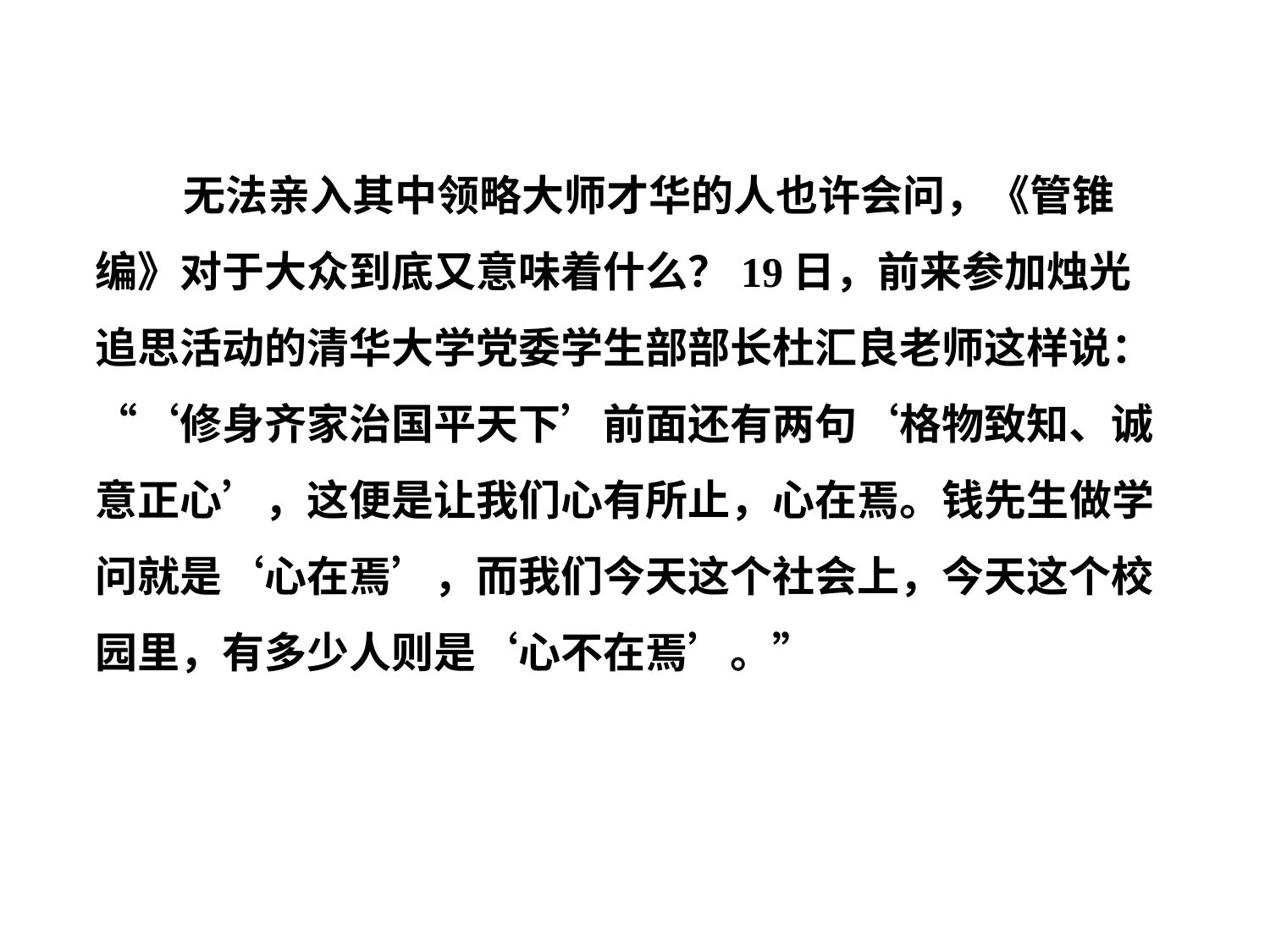

无法亲入其中领略大师才华的人也许会问，《管锥编》对于大众到底又意味着什么？19日，前来参加烛光追思活动的清华大学党委学生部部长杜汇良老师这样说：“‘修身齐家治国平天下’前面还有两句‘格物致知、诚意正心’，这便是让我们心有所止，心在焉。钱先生做学问就是‘心在焉’，而我们今天这个社会上，今天这个校园里，有多少人则是‘心不在焉’。”